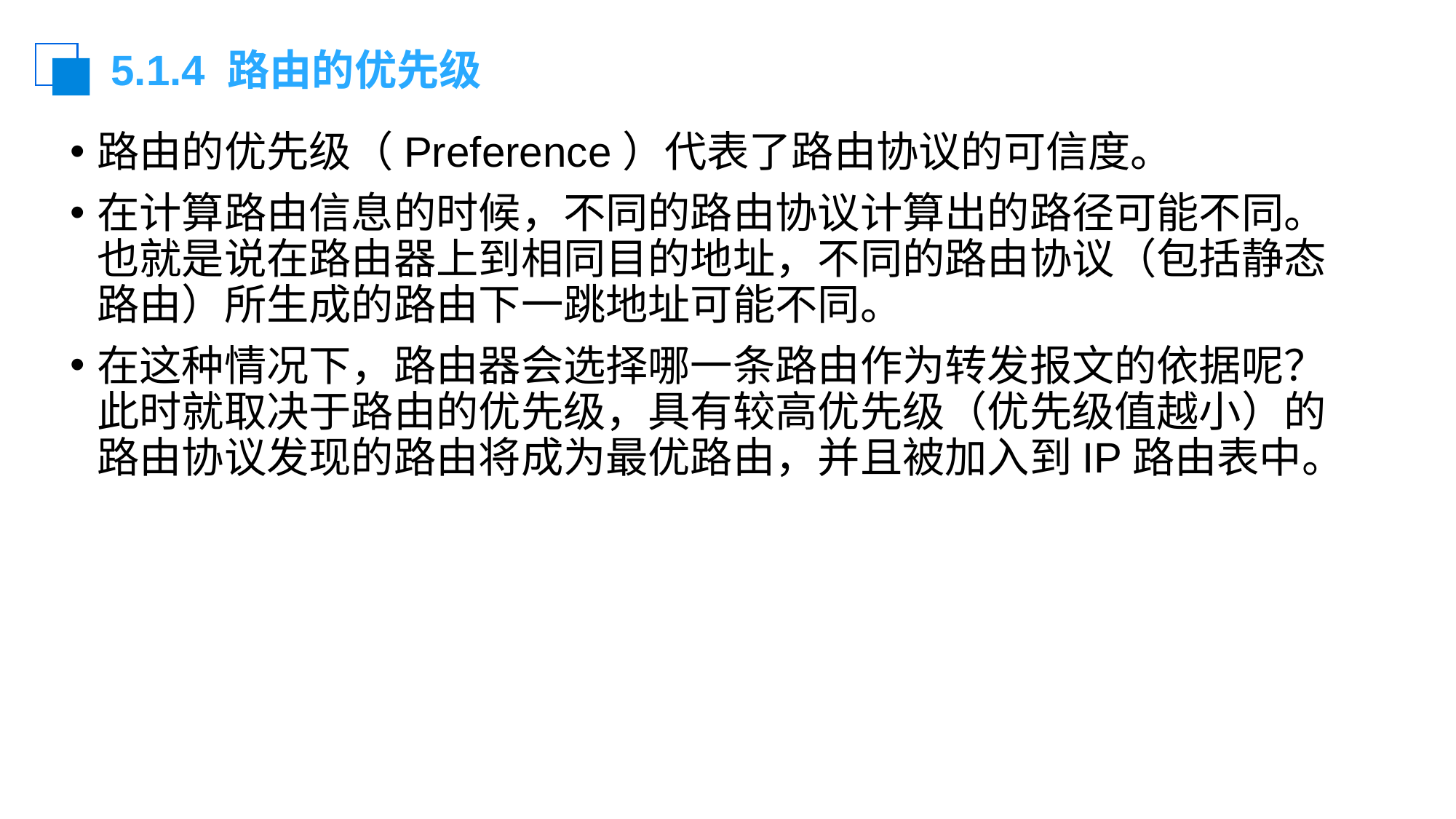

# 5.1.4 路由的优先级
路由的优先级（Preference）代表了路由协议的可信度。
在计算路由信息的时候，不同的路由协议计算出的路径可能不同。也就是说在路由器上到相同目的地址，不同的路由协议（包括静态路由）所生成的路由下一跳地址可能不同。
在这种情况下，路由器会选择哪一条路由作为转发报文的依据呢？此时就取决于路由的优先级，具有较高优先级（优先级值越小）的路由协议发现的路由将成为最优路由，并且被加入到IP路由表中。